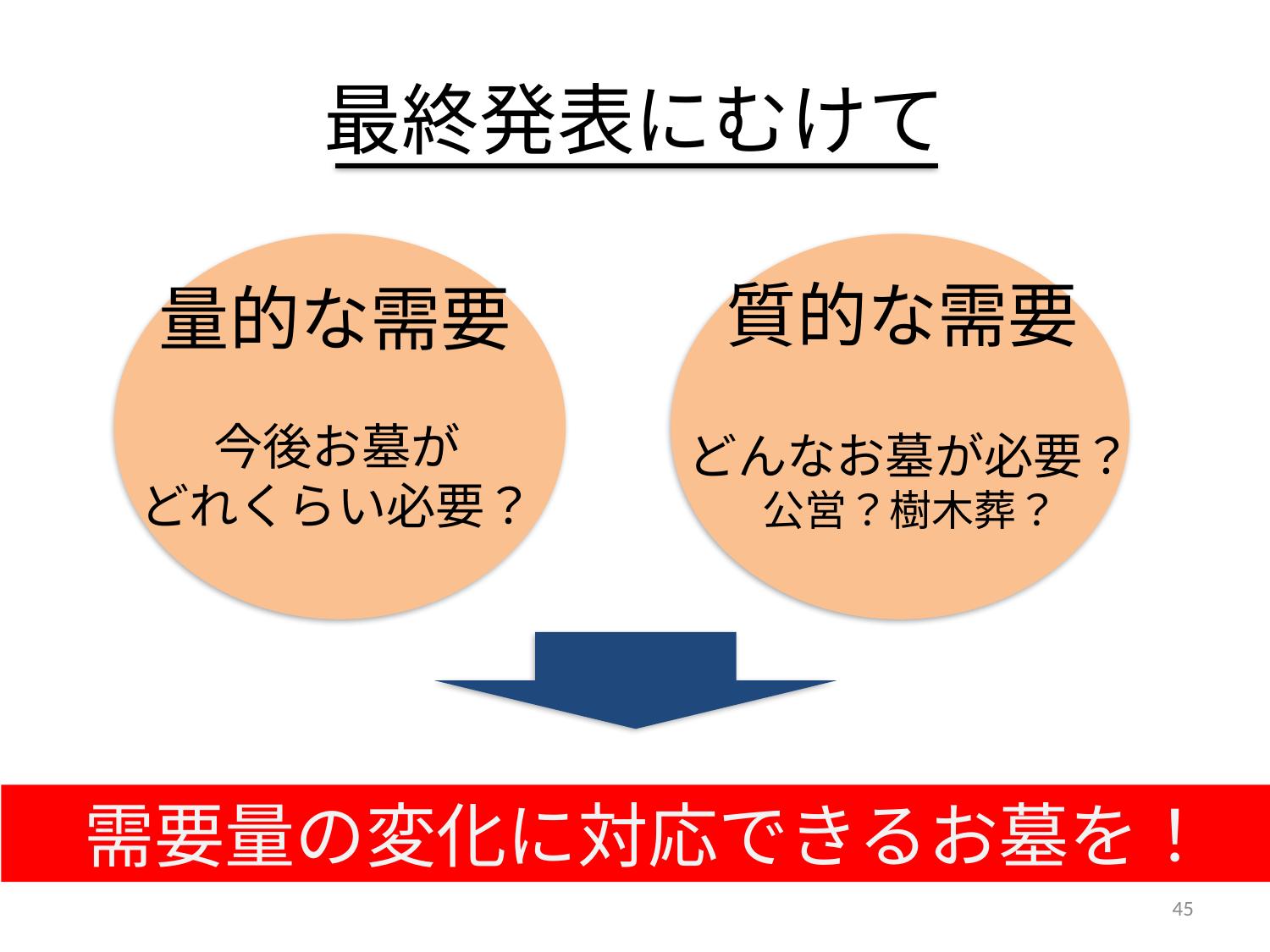

# 最終発表にむけて

質的な需要
量的な需要
今後お墓が
どれくらい必要？
どんなお墓が必要？
公営？樹木葬？

　需要量の変化に対応できるお墓を！
45